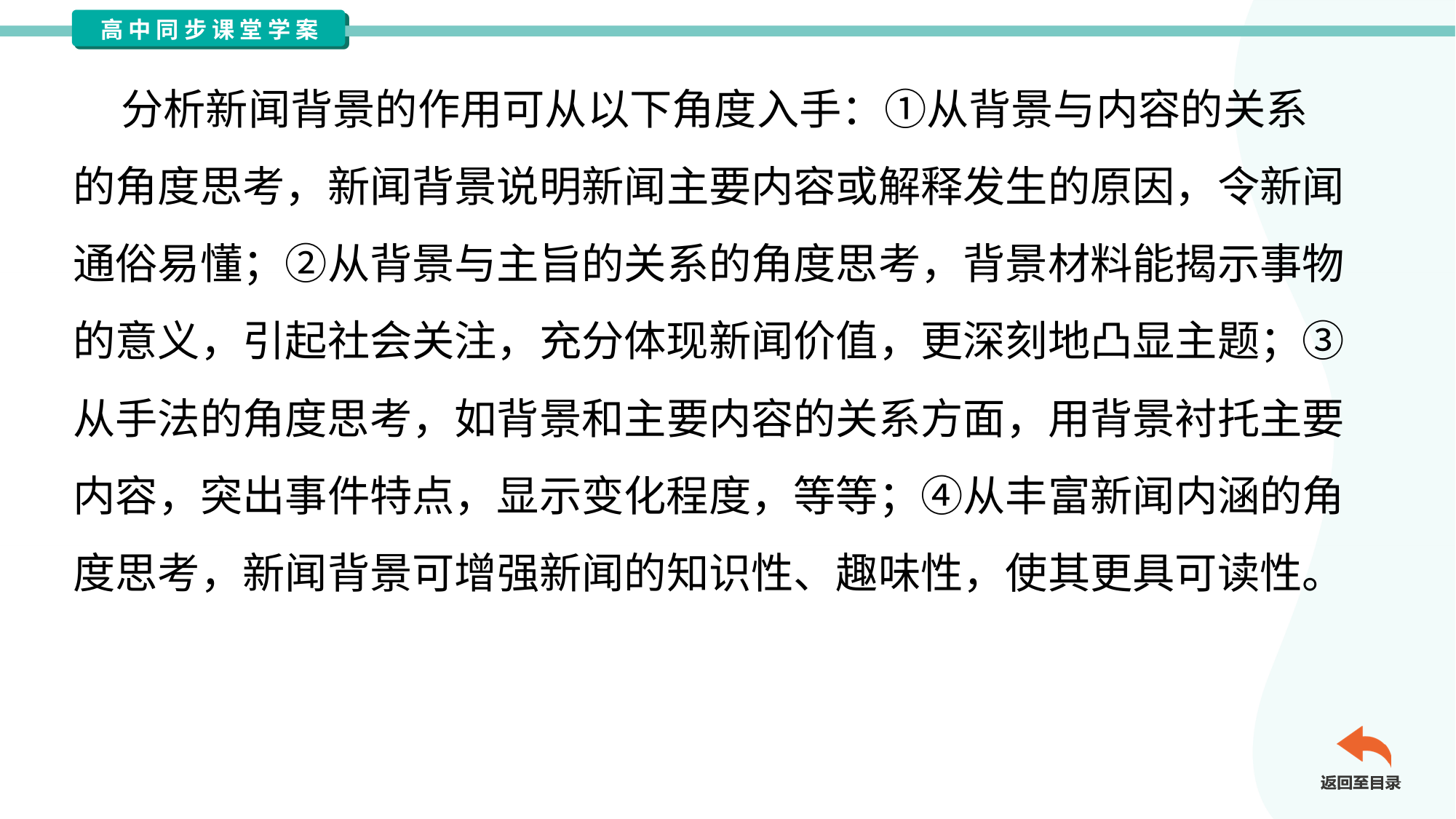

分析新闻背景的作用可从以下角度入手：①从背景与内容的关系
的角度思考，新闻背景说明新闻主要内容或解释发生的原因，令新闻
通俗易懂；②从背景与主旨的关系的角度思考，背景材料能揭示事物
的意义，引起社会关注，充分体现新闻价值，更深刻地凸显主题；③
从手法的角度思考，如背景和主要内容的关系方面，用背景衬托主要
内容，突出事件特点，显示变化程度，等等；④从丰富新闻内涵的角
度思考，新闻背景可增强新闻的知识性、趣味性，使其更具可读性。